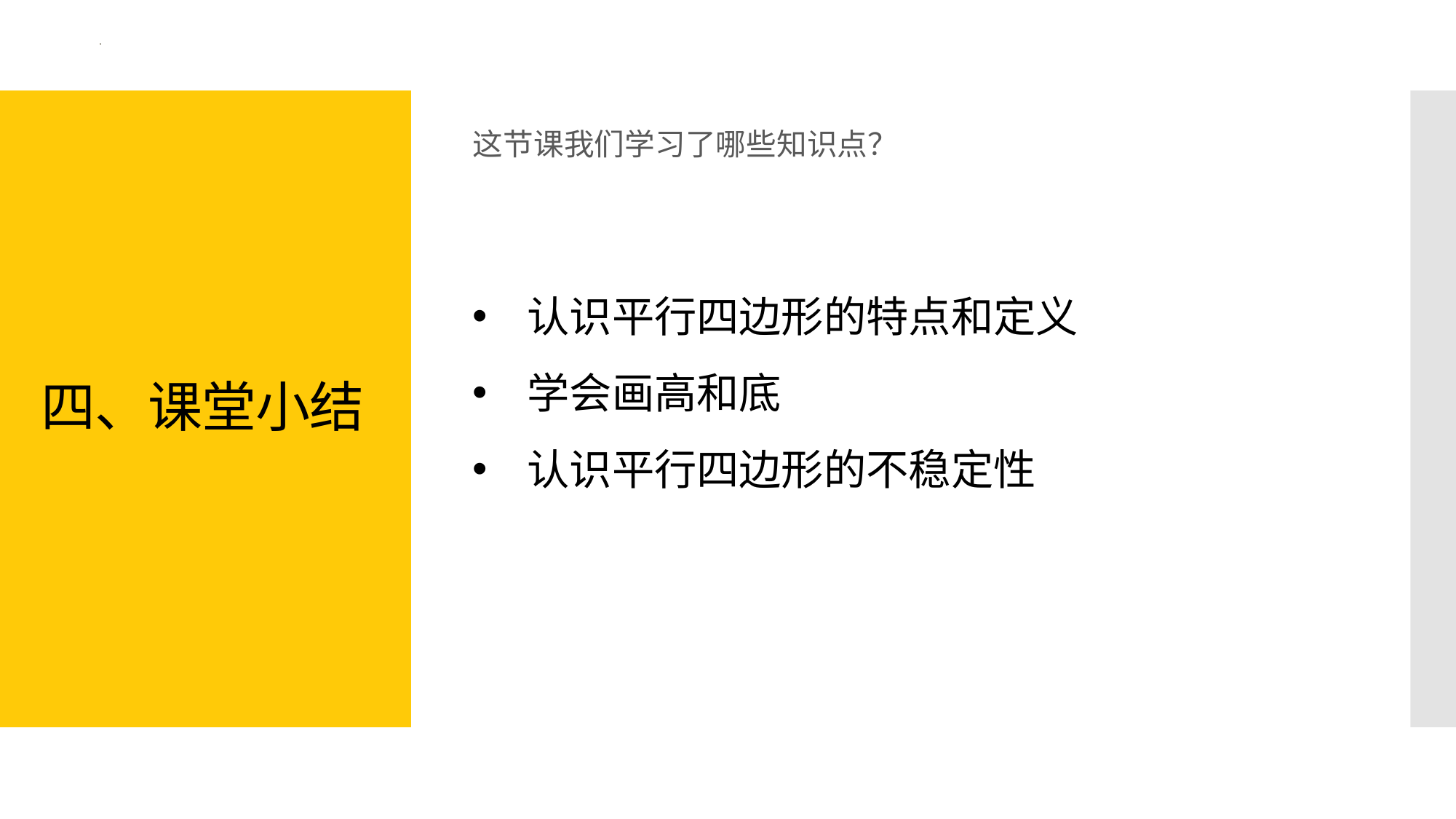

这节课我们学习了哪些知识点？
# 四、课堂小结
认识平行四边形的特点和定义
学会画高和底
认识平行四边形的不稳定性